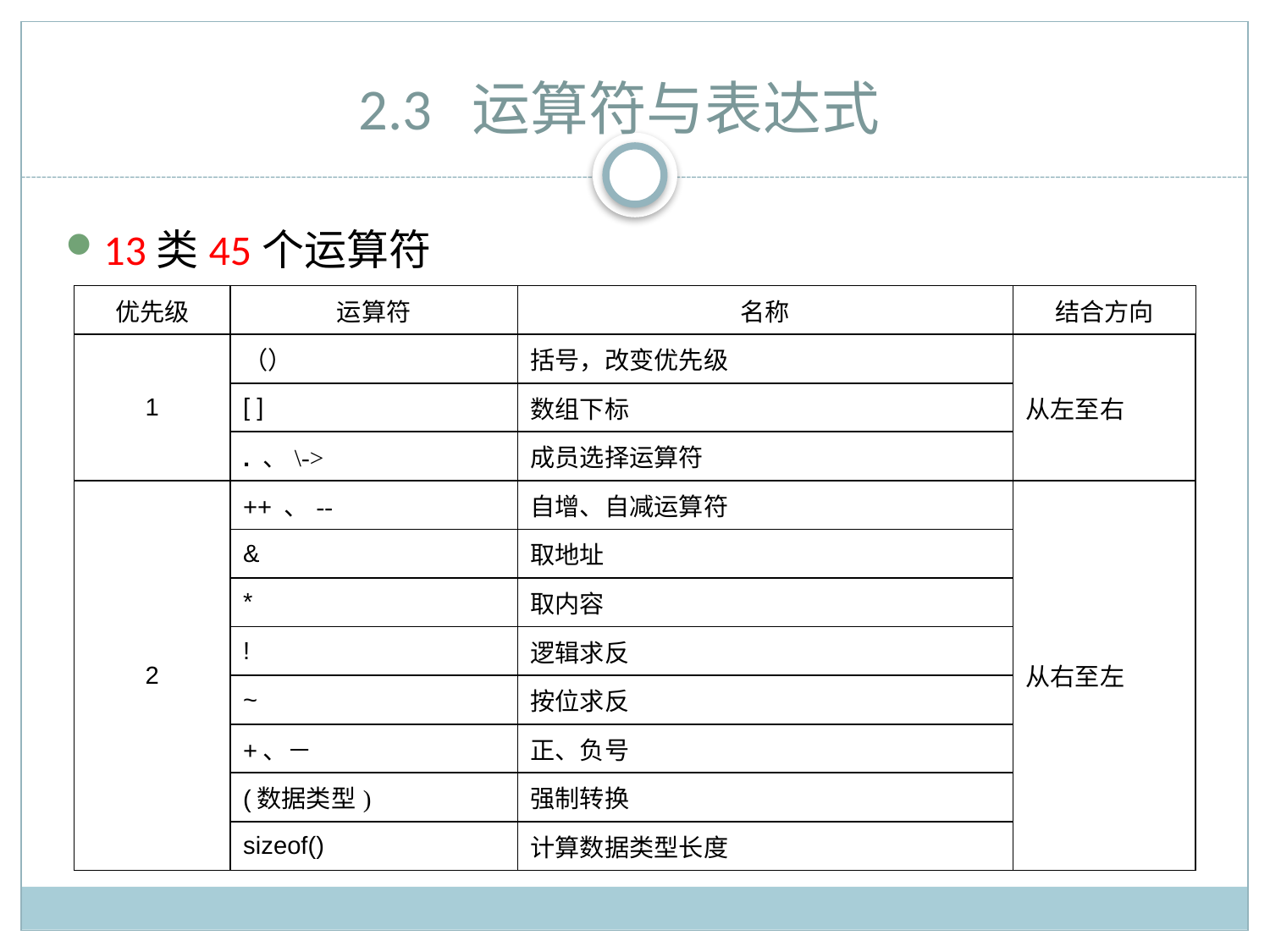

# 2.3  运算符与表达式
13类45个运算符
| 优先级 | 运算符 | 名称 | 结合方向 |
| --- | --- | --- | --- |
| 1 | （） | 括号，改变优先级 | 从左至右 |
|  | [ ] | 数组下标 |  |
|  | . 、\-> | 成员选择运算符 |  |
| 2 | ++ 、-- | 自增、自减运算符 | 从右至左 |
|  | & | 取地址 |  |
|  | \* | 取内容 |  |
|  | ! | 逻辑求反 |  |
|  | ~ | 按位求反 |  |
|  | +、－ | 正、负号 |  |
|  | (数据类型) | 强制转换 |  |
|  | sizeof() | 计算数据类型长度 |  |